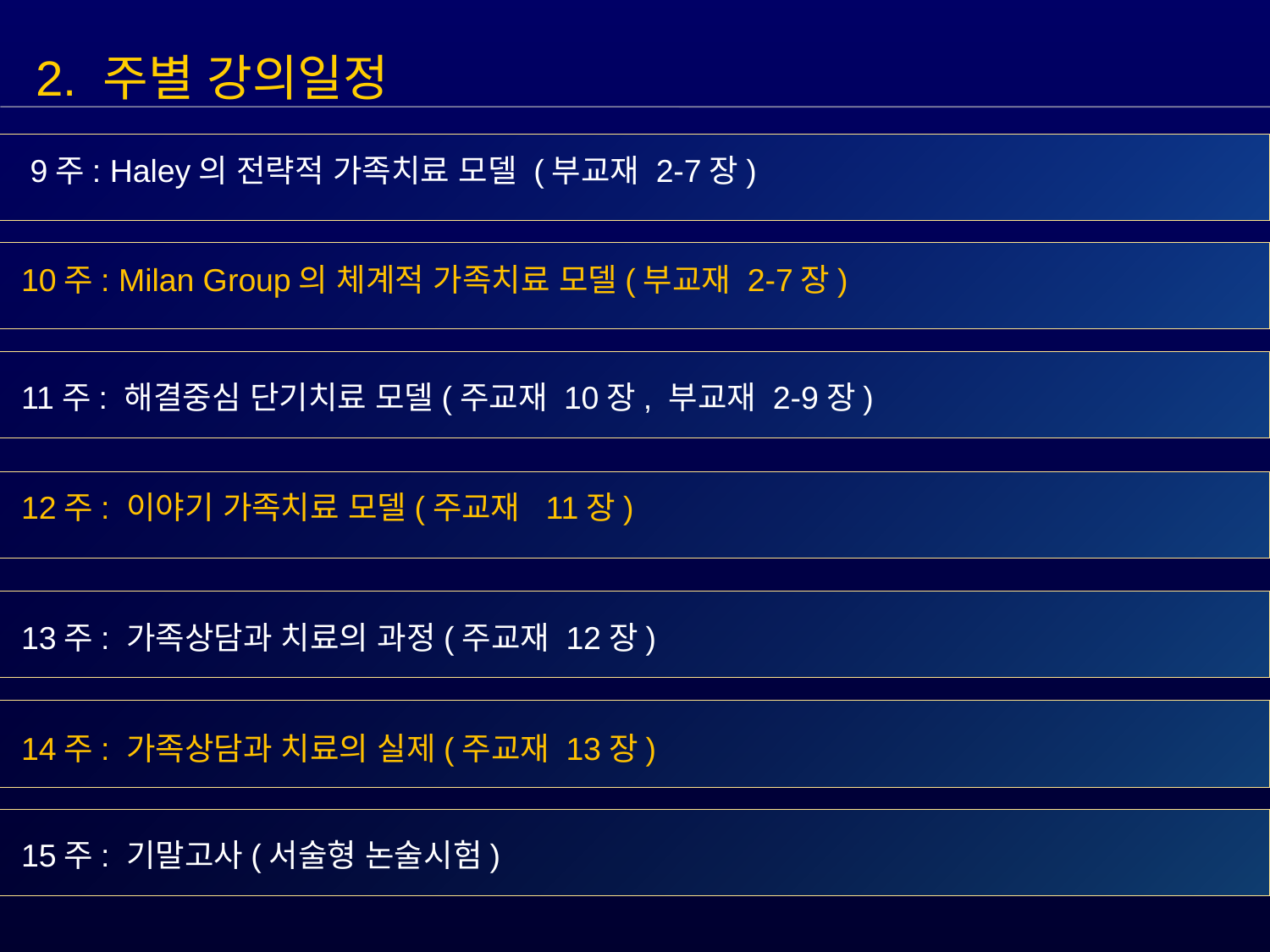

2. 주별 강의일정

  9주: Haley의 전략적 가족치료 모델 (부교재 2-7장)

 10주: Milan Group의 체계적 가족치료 모델(부교재 2-7장)

 11주: 해결중심 단기치료 모델(주교재 10장, 부교재 2-9장)

 12주: 이야기 가족치료 모델(주교재  11장)

 13주: 가족상담과 치료의 과정(주교재 12장)

 14주: 가족상담과 치료의 실제(주교재 13장)

 15주: 기말고사(서술형 논술시험)